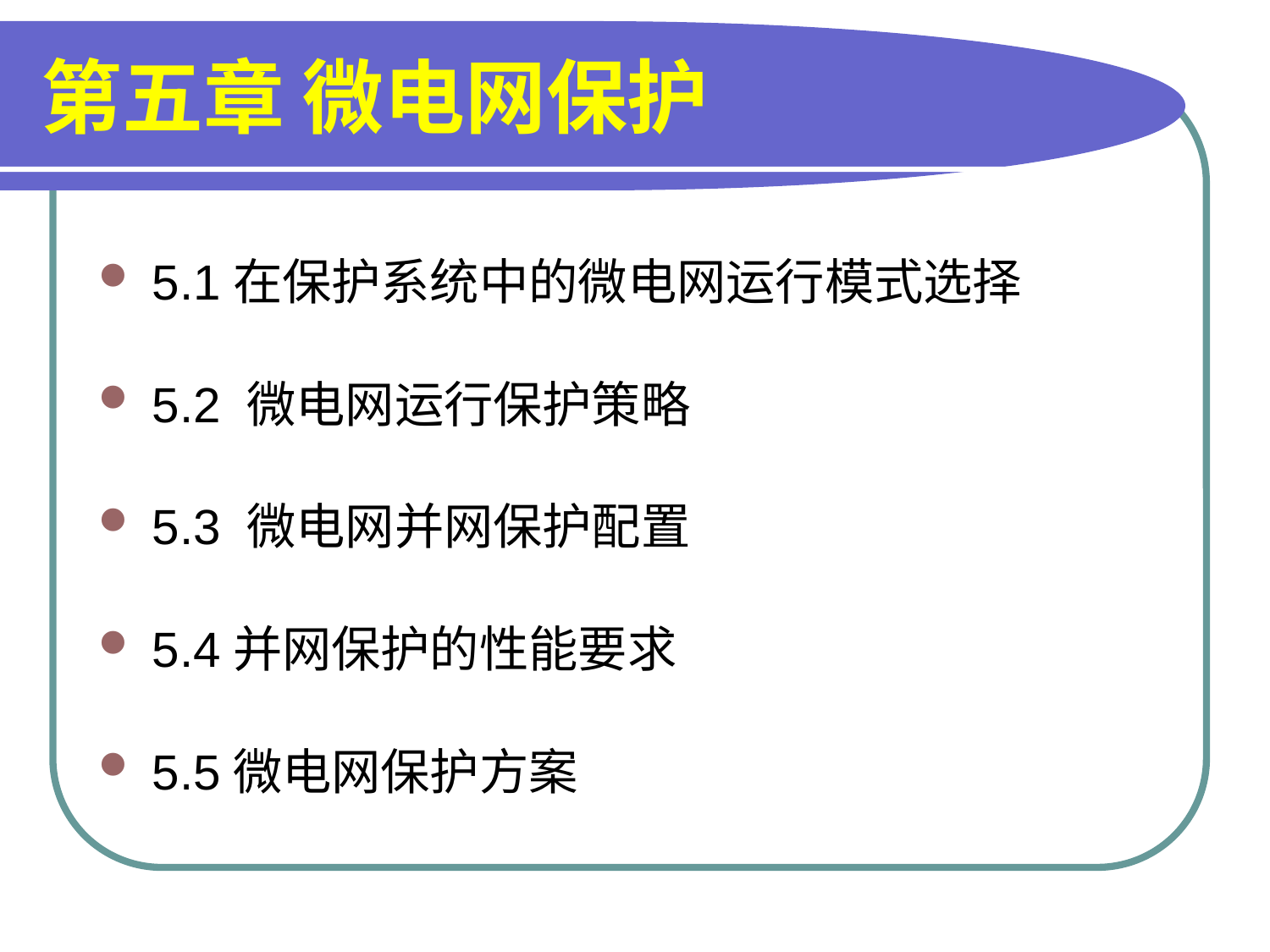

# 第五章 微电网保护
5.1在保护系统中的微电网运行模式选择
5.2 微电网运行保护策略
5.3 微电网并网保护配置
5.4并网保护的性能要求
5.5微电网保护方案
69